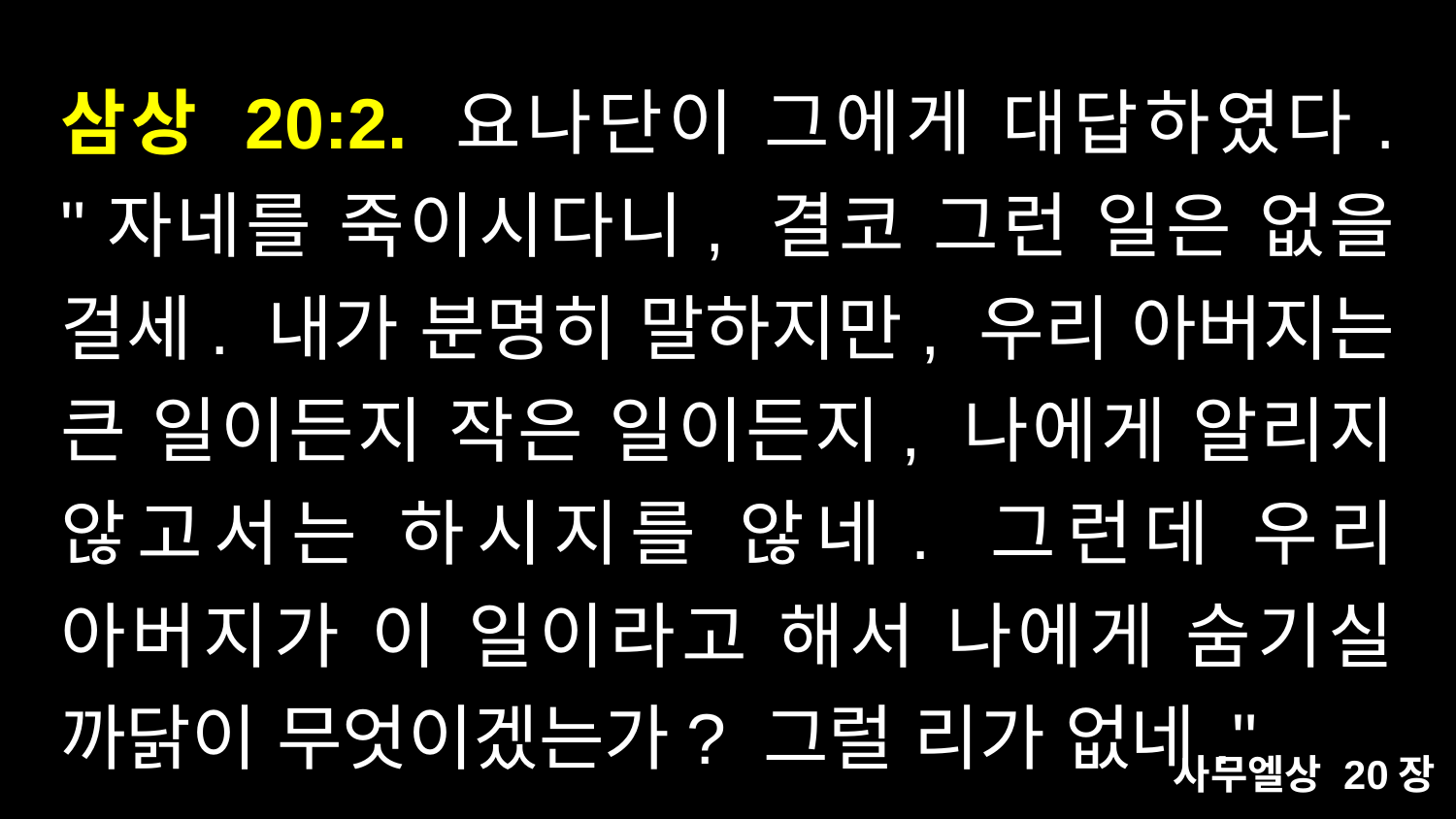

# 삼상 20:2. 요나단이 그에게 대답하였다. "자네를 죽이시다니, 결코 그런 일은 없을 걸세. 내가 분명히 말하지만, 우리 아버지는 큰 일이든지 작은 일이든지, 나에게 알리지 않고서는 하시지를 않네. 그런데 우리 아버지가 이 일이라고 해서 나에게 숨기실 까닭이 무엇이겠는가? 그럴 리가 없네."
사무엘상 20장